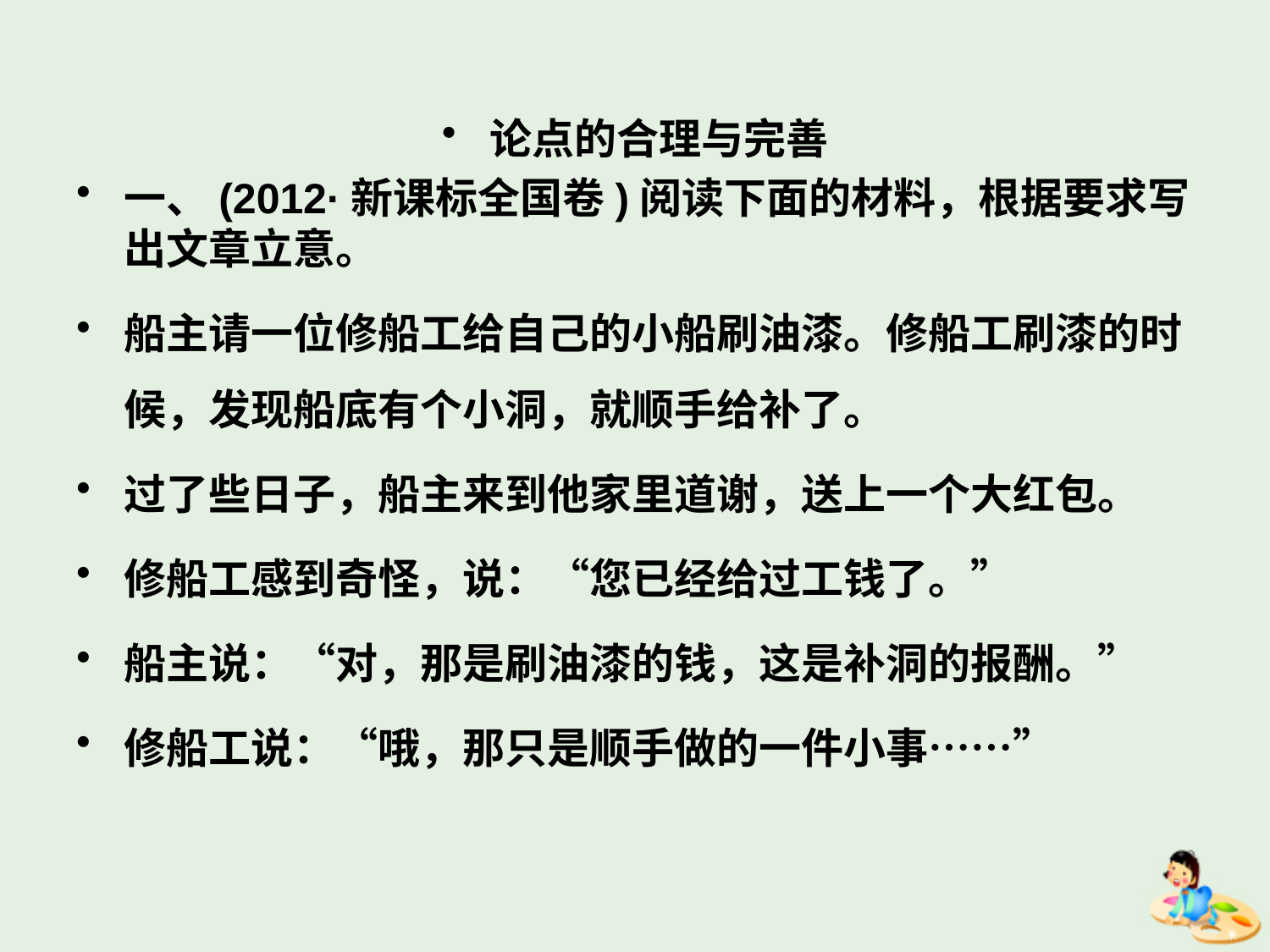

论点的合理与完善
一、(2012·新课标全国卷)阅读下面的材料，根据要求写出文章立意。
船主请一位修船工给自己的小船刷油漆。修船工刷漆的时候，发现船底有个小洞，就顺手给补了。
过了些日子，船主来到他家里道谢，送上一个大红包。
修船工感到奇怪，说：“您已经给过工钱了。”
船主说：“对，那是刷油漆的钱，这是补洞的报酬。”
修船工说：“哦，那只是顺手做的一件小事……”